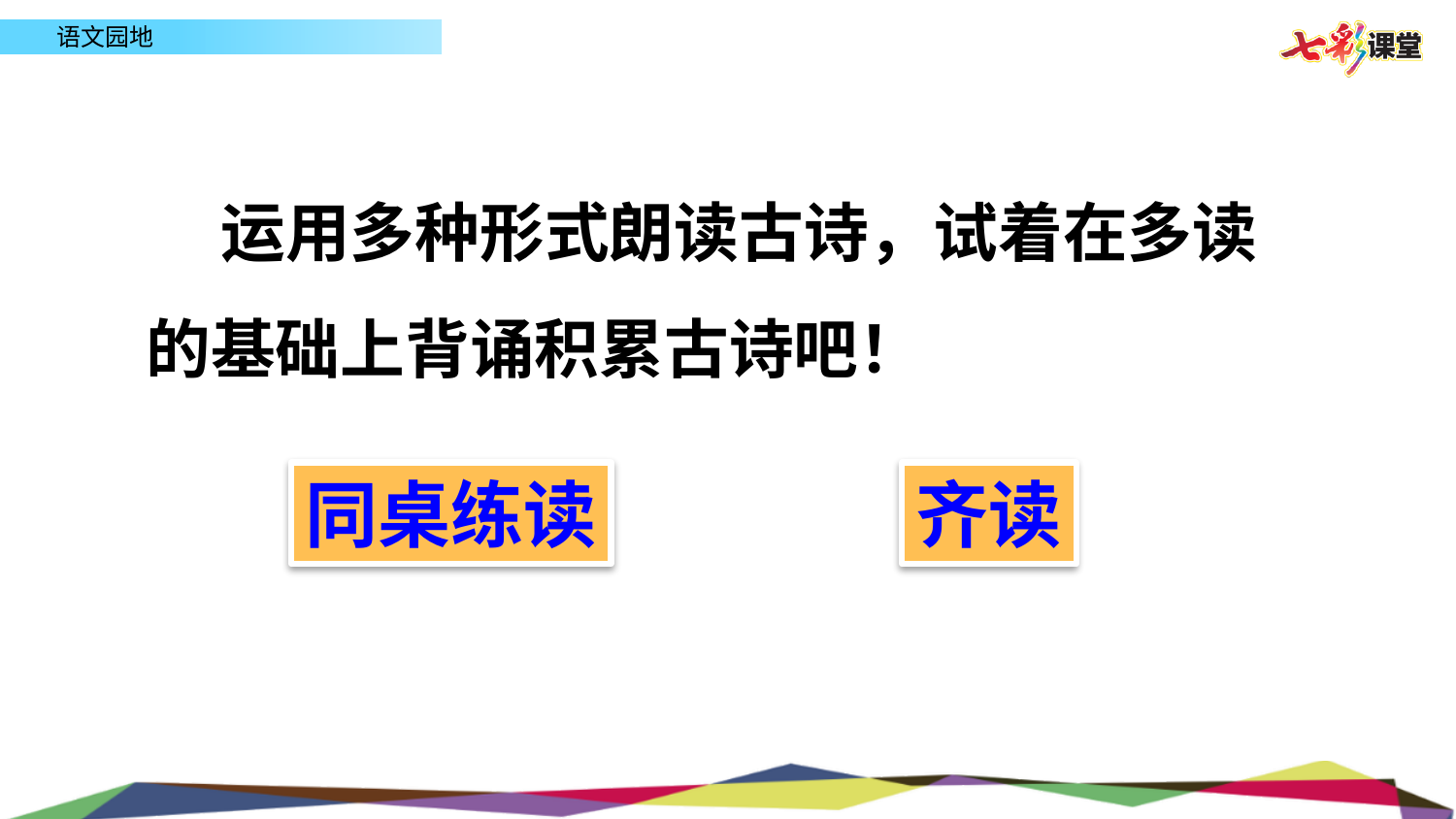

运用多种形式朗读古诗，试着在多读的基础上背诵积累古诗吧！
同桌练读
齐读